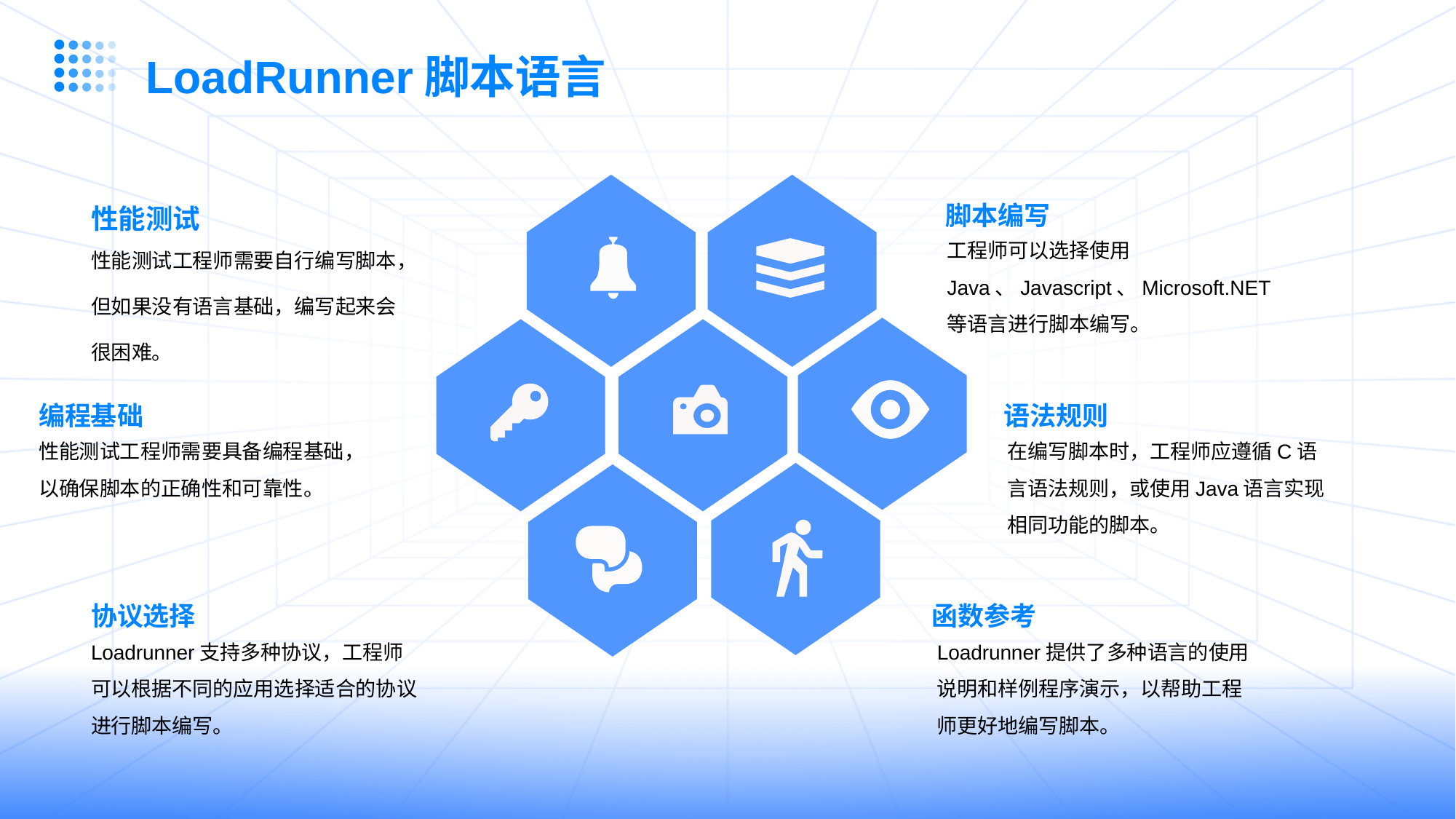

LoadRunner脚本语言

脚本编写
性能测试

工程师可以选择使用Java、Javascript、Microsoft.NET等语言进行脚本编写。
性能测试工程师需要自行编写脚本，但如果没有语言基础，编写起来会很困难。

编程基础
语法规则

性能测试工程师需要具备编程基础，以确保脚本的正确性和可靠性。
在编写脚本时，工程师应遵循C语言语法规则，或使用Java语言实现相同功能的脚本。

协议选择
函数参考
Loadrunner支持多种协议，工程师可以根据不同的应用选择适合的协议进行脚本编写。
Loadrunner提供了多种语言的使用说明和样例程序演示，以帮助工程师更好地编写脚本。